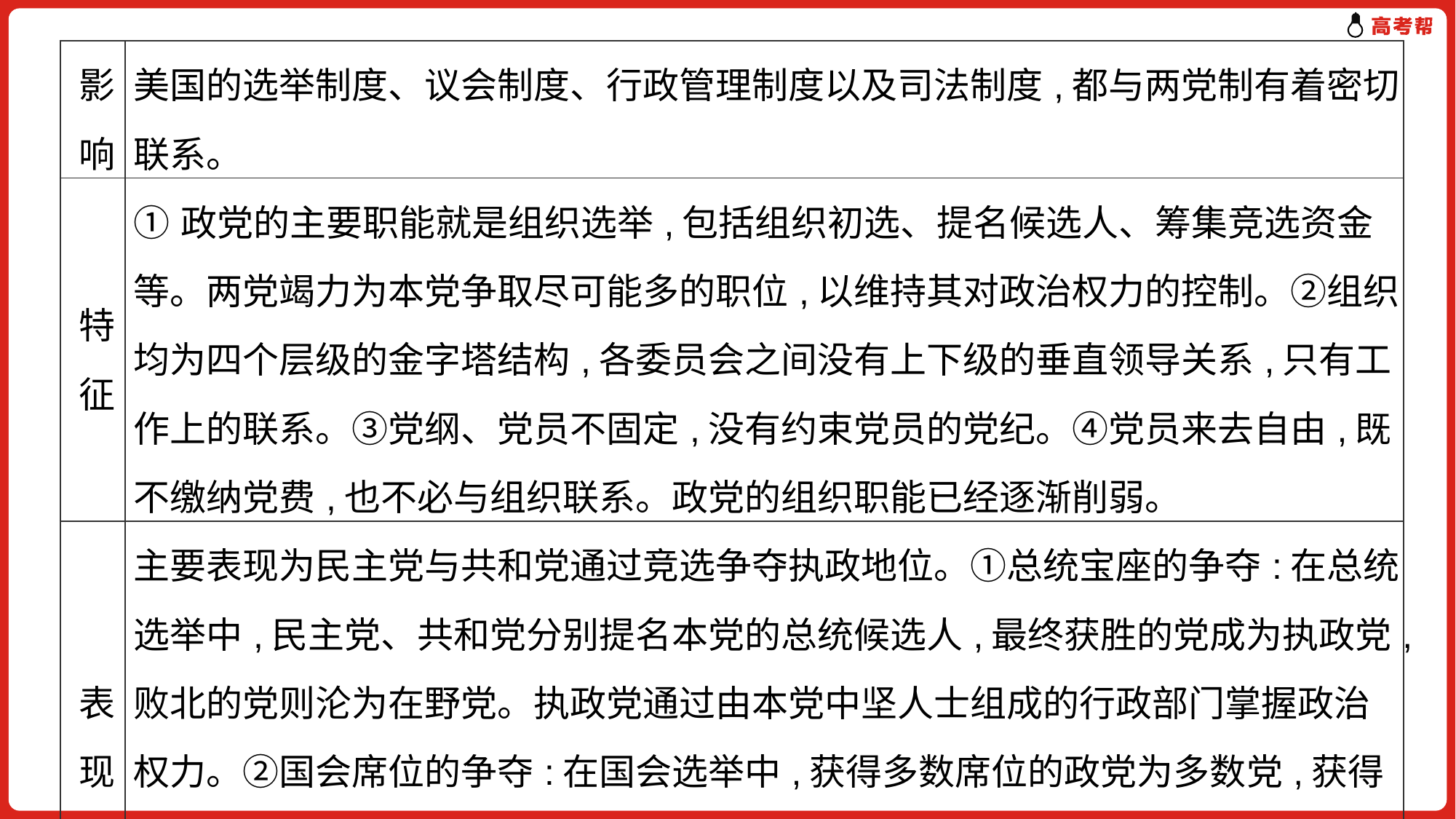

| 影响 | 美国的选举制度、议会制度、行政管理制度以及司法制度,都与两党制有着密切联系。 |
| --- | --- |
| 特征 | ①政党的主要职能就是组织选举,包括组织初选、提名候选人、筹集竞选资金等。两党竭力为本党争取尽可能多的职位,以维持其对政治权力的控制。②组织均为四个层级的金字塔结构,各委员会之间没有上下级的垂直领导关系,只有工作上的联系。③党纲、党员不固定,没有约束党员的党纪。④党员来去自由,既不缴纳党费,也不必与组织联系。政党的组织职能已经逐渐削弱。 |
| 表现 | 主要表现为民主党与共和党通过竞选争夺执政地位。①总统宝座的争夺:在总统选举中,民主党、共和党分别提名本党的总统候选人,最终获胜的党成为执政党,败北的党则沦为在野党。执政党通过由本党中坚人士组成的行政部门掌握政治权力。②国会席位的争夺:在国会选举中,获得多数席位的政党为多数党,获得少数席位的政党为少数党。多数党议员担任国会领袖及国会各小组委员会主席,并借此主导国会事务,但少数党议员仍能发挥重要的制衡作用。 |